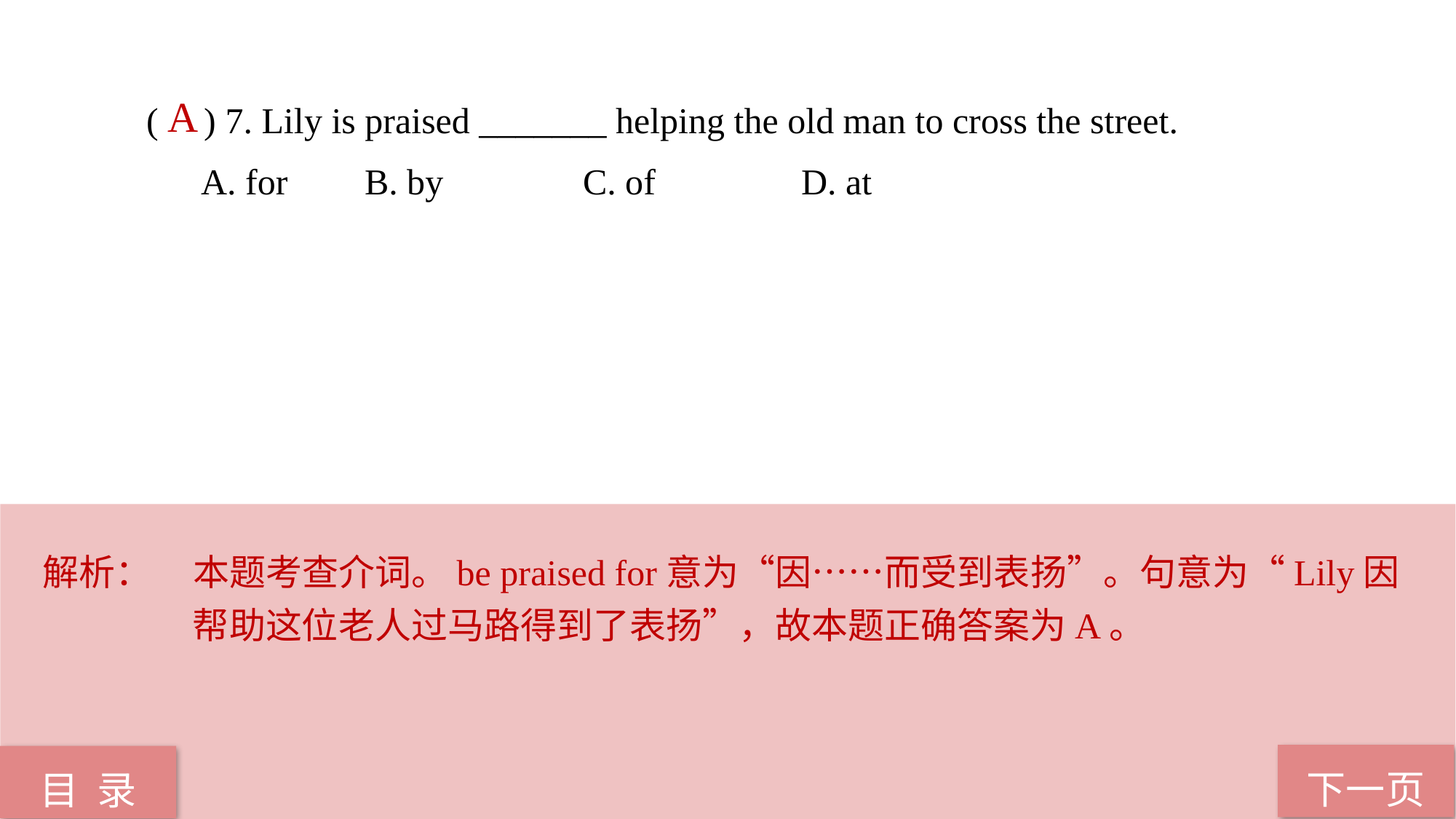

(     ) 7. Lily is praised _______ helping the old man to cross the street.
A. for 	B. by 		C. of 		D. at
  A
解析：	本题考查介词。be praised for意为“因……而受到表扬”。句意为“Lily因帮助这位老人过马路得到了表扬”，故本题正确答案为A。